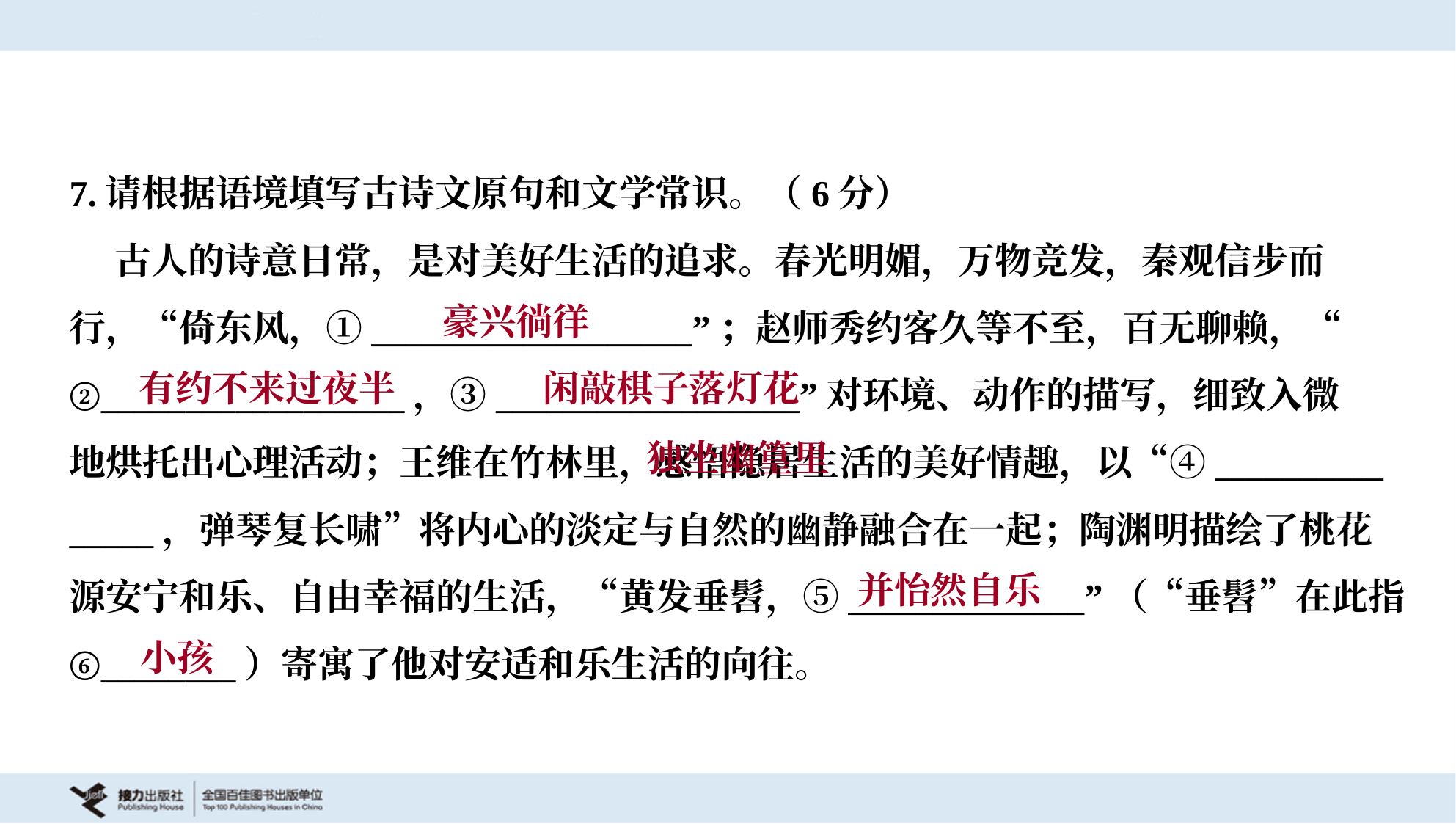

7.请根据语境填写古诗文原句和文学常识。（6分）
    古人的诗意日常，是对美好生活的追求。春光明媚，万物竞发，秦观信步而
行，“倚东风，①___________________”；赵师秀约客久等不至，百无聊赖，“
②__________________，③__________________”对环境、动作的描写，细致入微
地烘托出心理活动；王维在竹林里，感悟隐居生活的美好情趣，以“④__________
_____，弹琴复长啸”将内心的淡定与自然的幽静融合在一起；陶渊明描绘了桃花
源安宁和乐、自由幸福的生活，“黄发垂髫，⑤______________”（“垂髫”在此指
⑥________）寄寓了他对安适和乐生活的向往。
豪兴徜徉
有约不来过夜半
闲敲棋子落灯花
                                                              独坐幽篁里
并怡然自乐
小孩